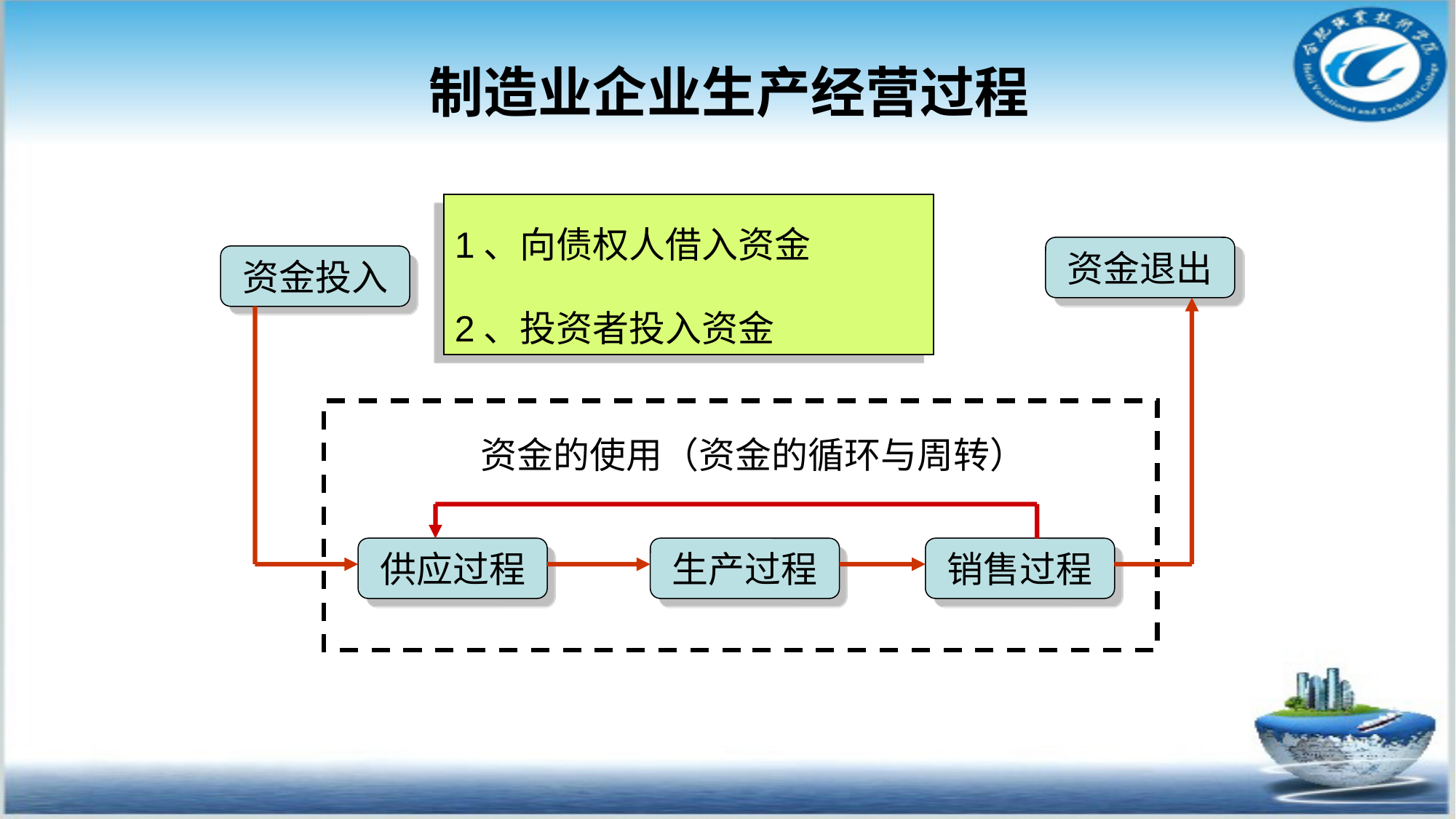

# 制造业企业生产经营过程
1、向债权人借入资金
2、投资者投入资金
资金退出
资金投入

资金的使用（资金的循环与周转）

供应过程
生产过程
销售过程